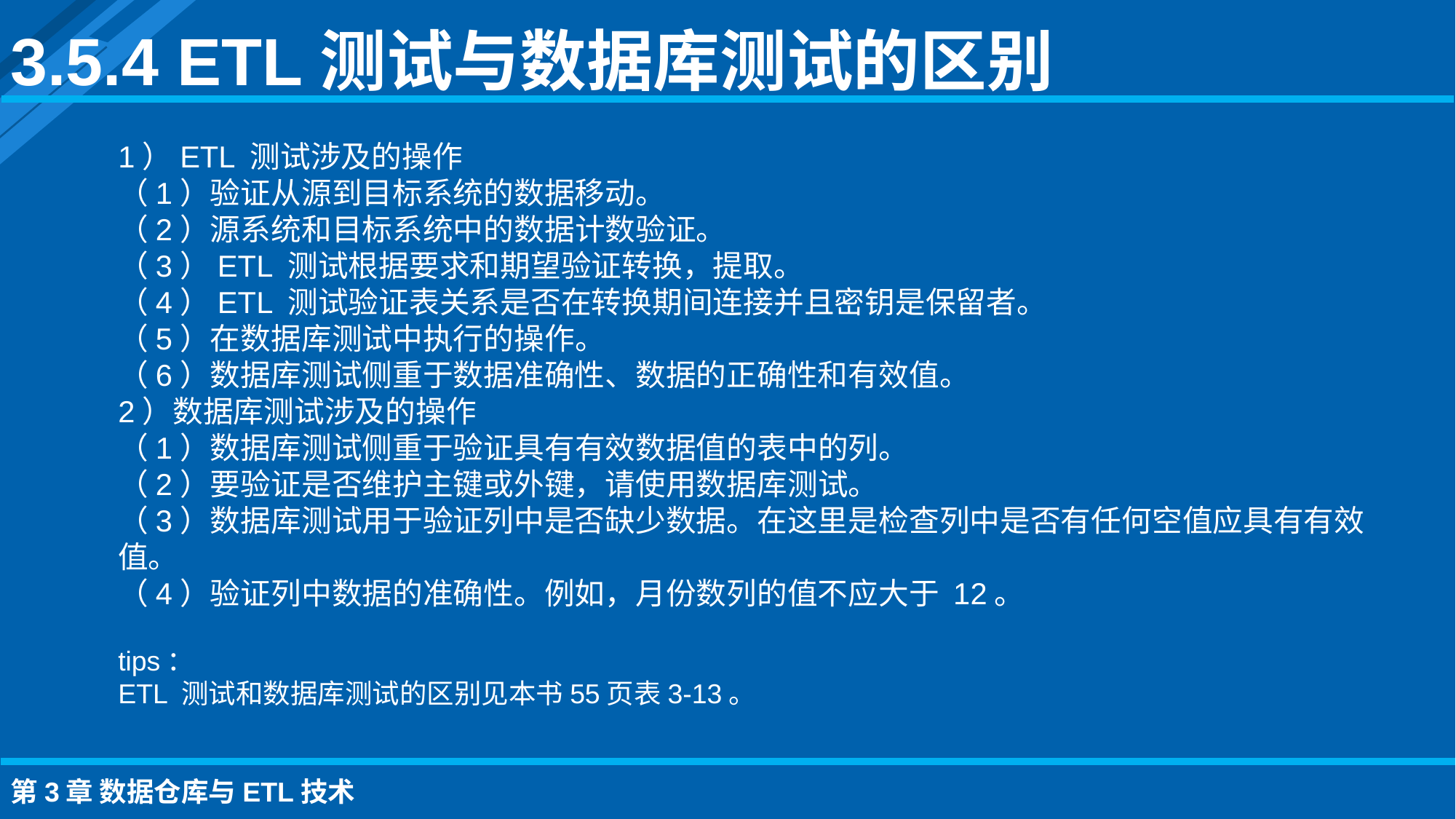

3.5.4 ETL测试与数据库测试的区别

1）ETL 测试涉及的操作
（1）验证从源到目标系统的数据移动。
（2）源系统和目标系统中的数据计数验证。
（3）ETL 测试根据要求和期望验证转换，提取。
（4）ETL 测试验证表关系是否在转换期间连接并且密钥是保留者。
（5）在数据库测试中执行的操作。
（6）数据库测试侧重于数据准确性、数据的正确性和有效值。
2）数据库测试涉及的操作
（1）数据库测试侧重于验证具有有效数据值的表中的列。
（2）要验证是否维护主键或外键，请使用数据库测试。
（3）数据库测试用于验证列中是否缺少数据。在这里是检查列中是否有任何空值应具有有效值。
（4）验证列中数据的准确性。例如，月份数列的值不应大于 12。
tips：
ETL 测试和数据库测试的区别见本书55页表3-13。
第3章 数据仓库与ETL技术